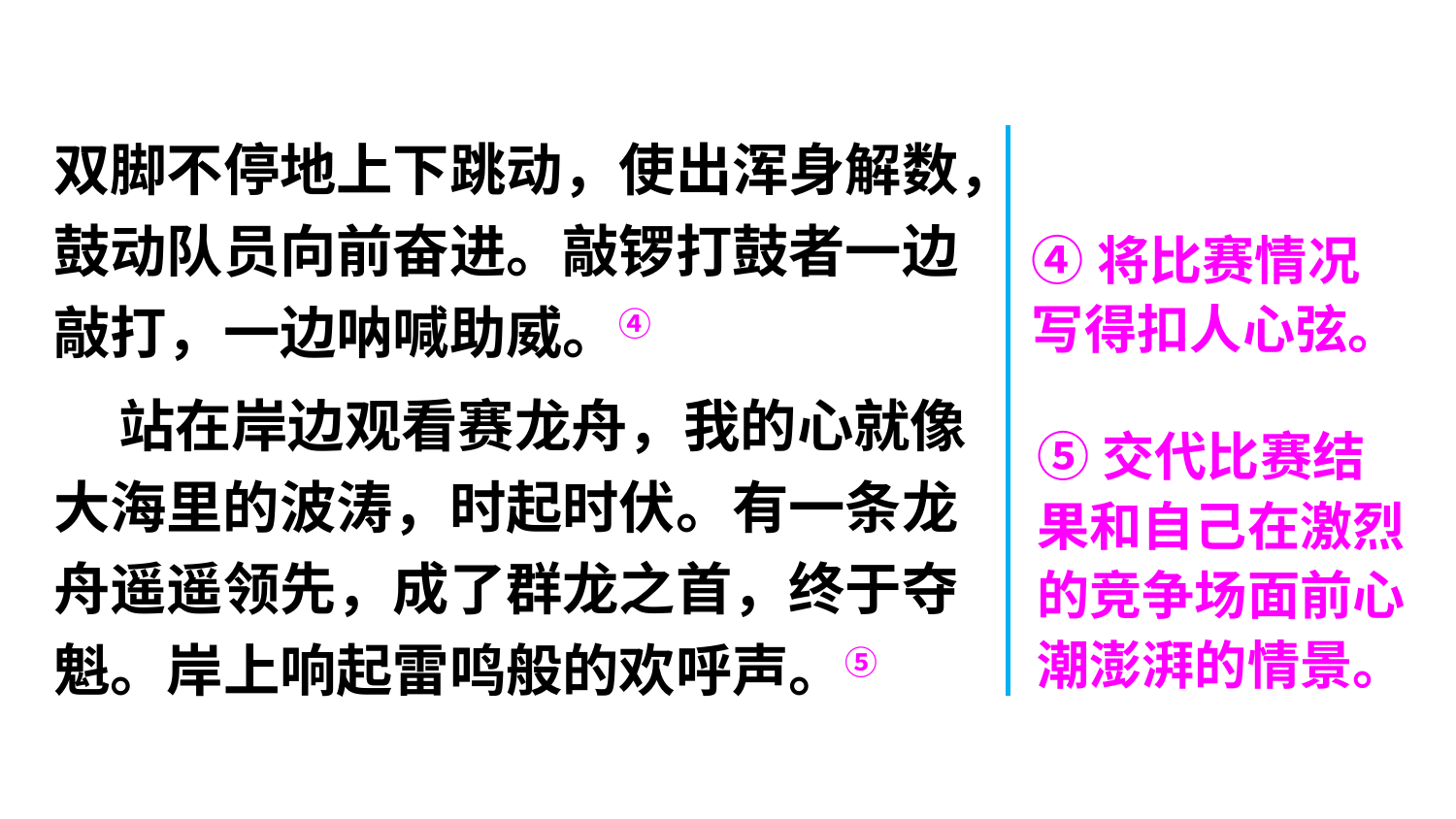

双脚不停地上下跳动，使出浑身解数，鼓动队员向前奋进。敲锣打鼓者一边敲打，一边呐喊助威。④
    站在岸边观看赛龙舟，我的心就像大海里的波涛，时起时伏。有一条龙舟遥遥领先，成了群龙之首，终于夺魁。岸上响起雷鸣般的欢呼声。⑤
④将比赛情况写得扣人心弦。
⑤交代比赛结果和自己在激烈的竞争场面前心潮澎湃的情景。